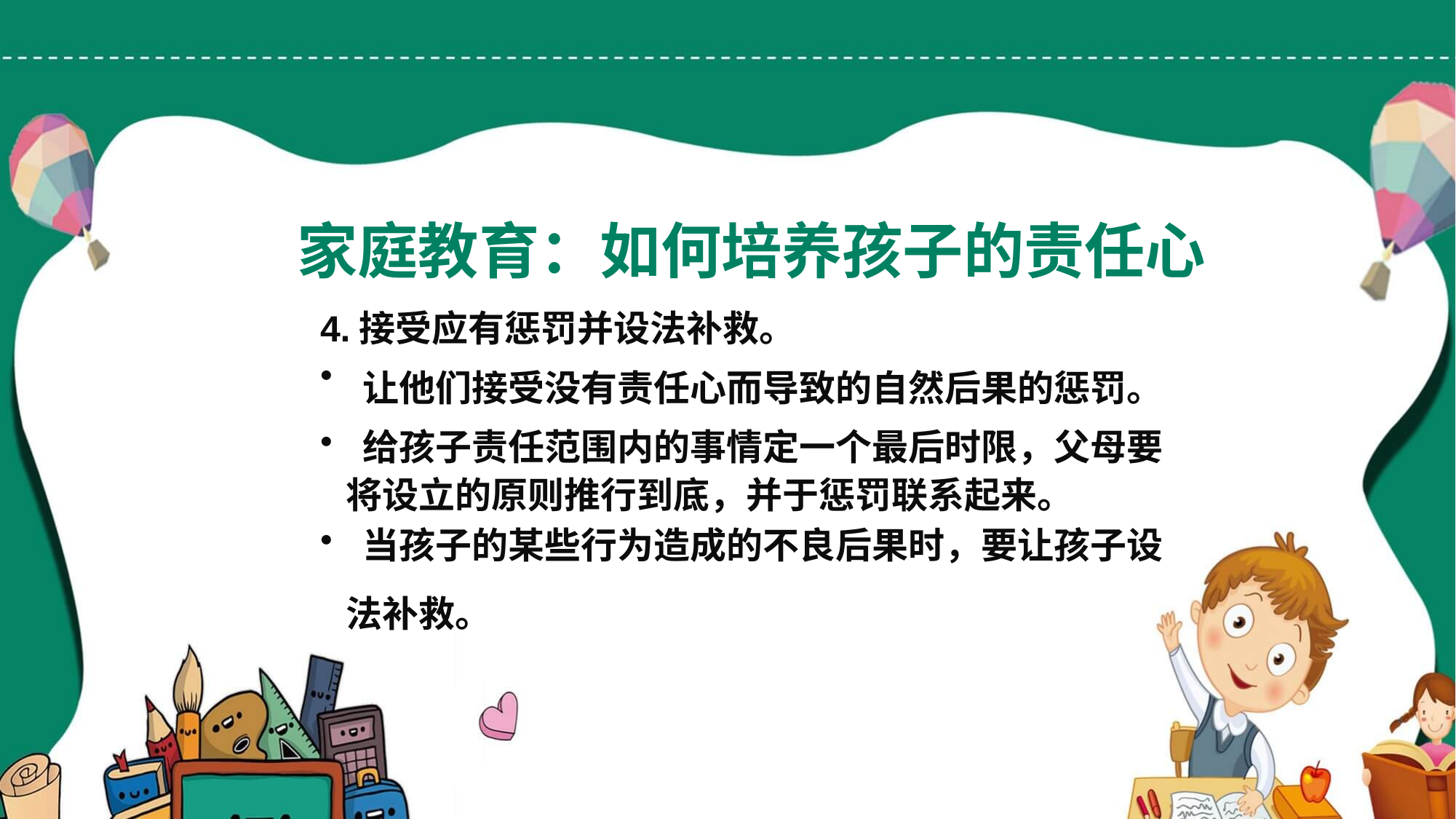

# 家庭教育：如何培养孩子的责任心
4.接受应有惩罚并设法补救。
 让他们接受没有责任心而导致的自然后果的惩罚。
 给孩子责任范围内的事情定一个最后时限，父母要将设立的原则推行到底，并于惩罚联系起来。
 当孩子的某些行为造成的不良后果时，要让孩子设法补救。